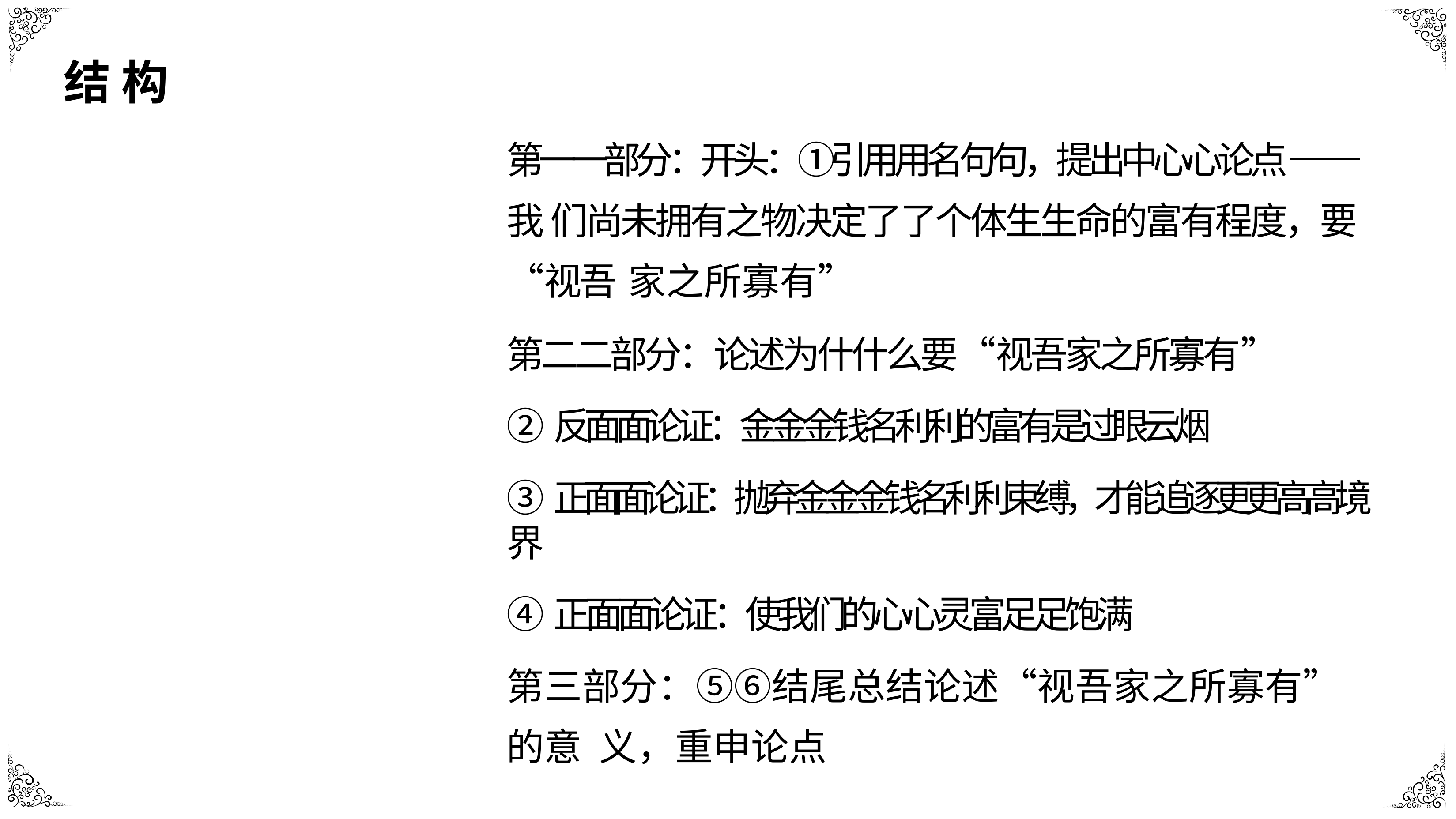

# 结 构
第⼀一部分：开头：①引⽤用名句句，提出中⼼心论点——我  们尚未拥有之物决定了了个体⽣生命的富有程度，要“视吾  家之所寡有”
第⼆二部分：论述为什什么要“视吾家之所寡有”
②反⾯面论证：⾦金金钱名利利的富有是过眼云烟
③正⾯面论证：抛弃⾦金金钱名利利束缚，才能追逐更更⾼高境界
④正⾯面论证：使我们的⼼心灵富⾜足饱满
第三部分：⑤⑥结尾总结论述“视吾家之所寡有”的意  义，重申论点